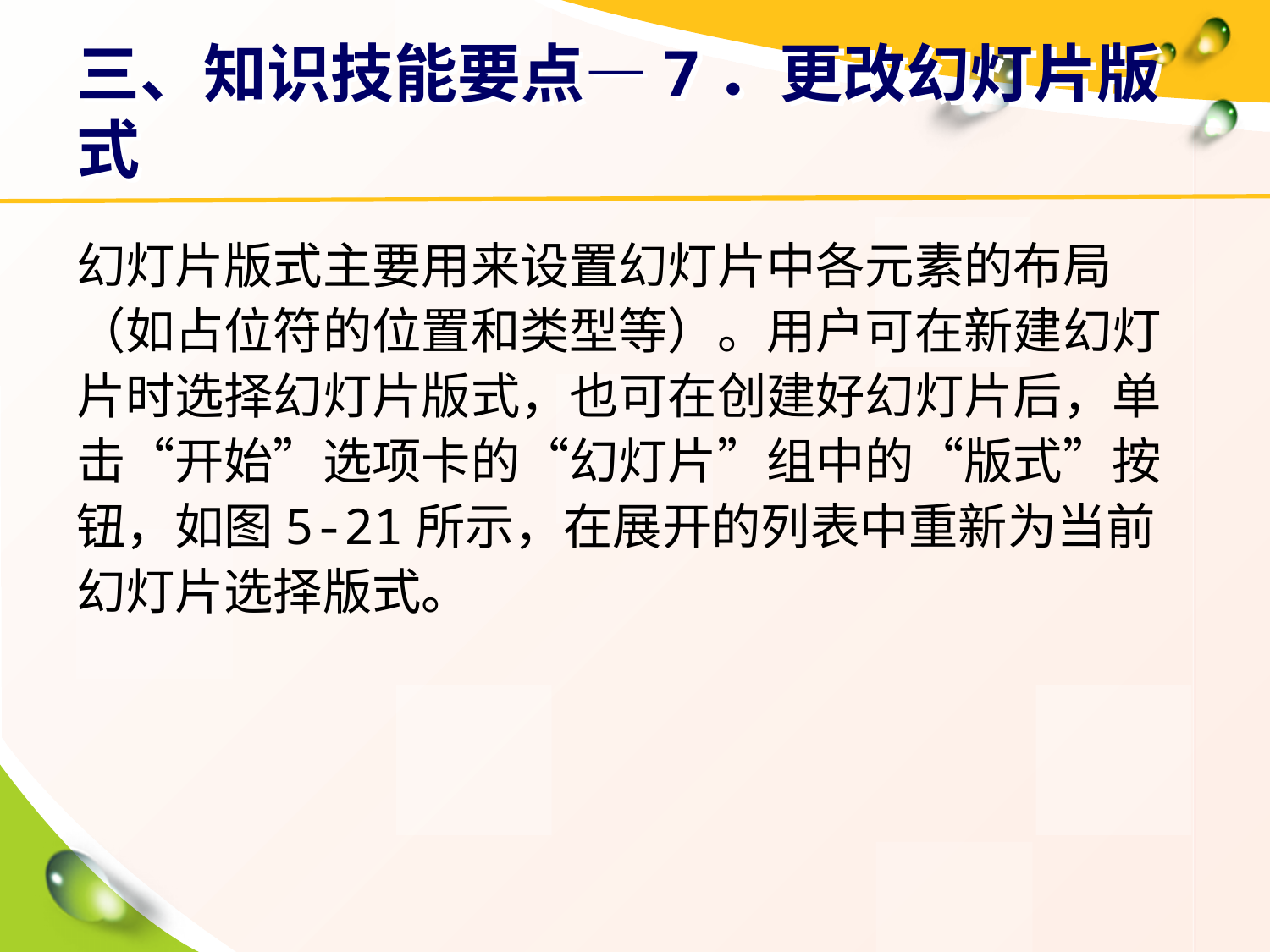

# 三、知识技能要点—7．更改幻灯片版式
幻灯片版式主要用来设置幻灯片中各元素的布局（如占位符的位置和类型等）。用户可在新建幻灯片时选择幻灯片版式，也可在创建好幻灯片后，单击“开始”选项卡的“幻灯片”组中的“版式”按钮，如图5-21所示，在展开的列表中重新为当前幻灯片选择版式。